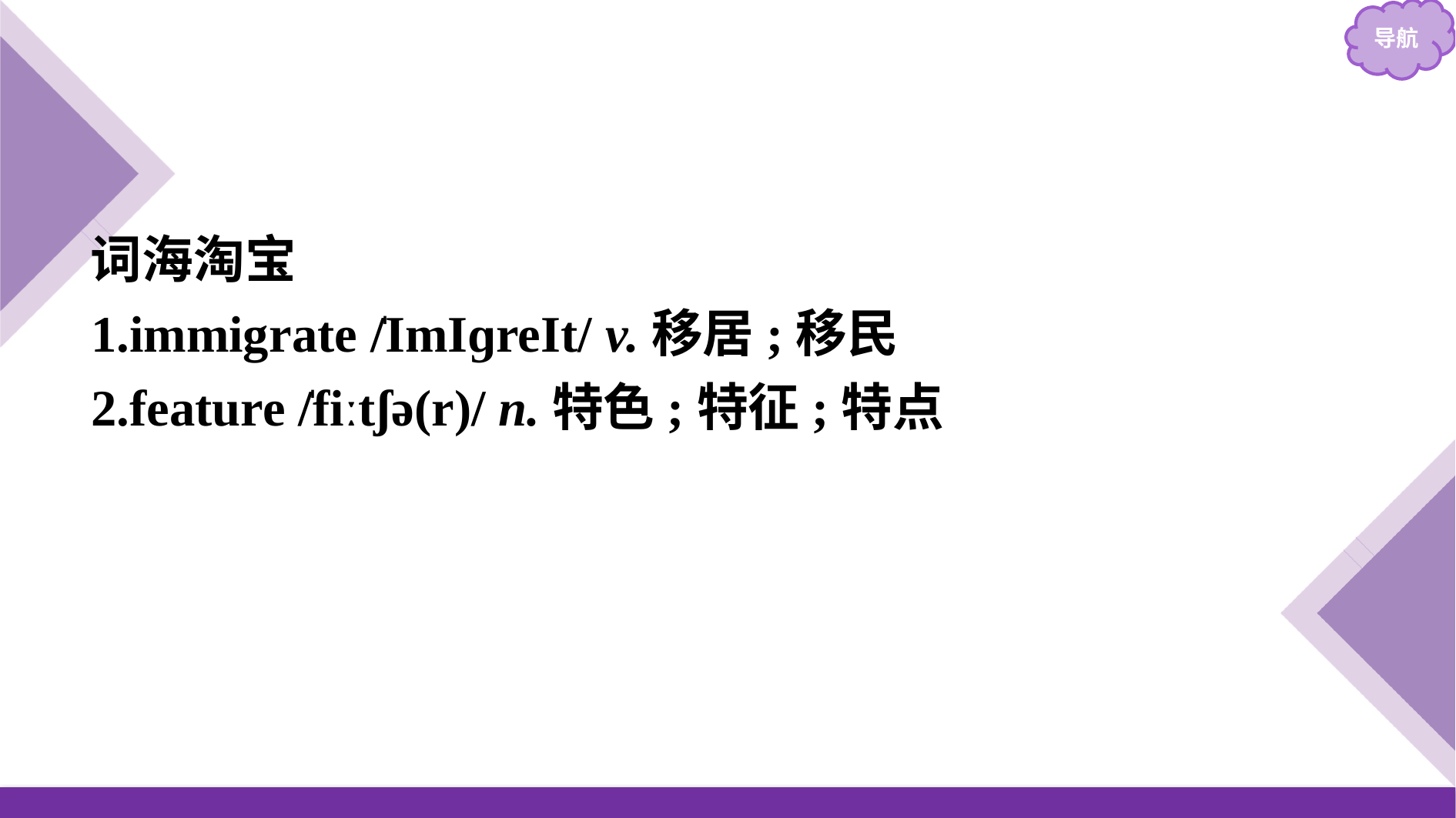

词海淘宝
1.immigrate /̍ImIɡreIt/ v.移居;移民
2.feature /̍fiːtʃə(r)/ n.特色;特征;特点